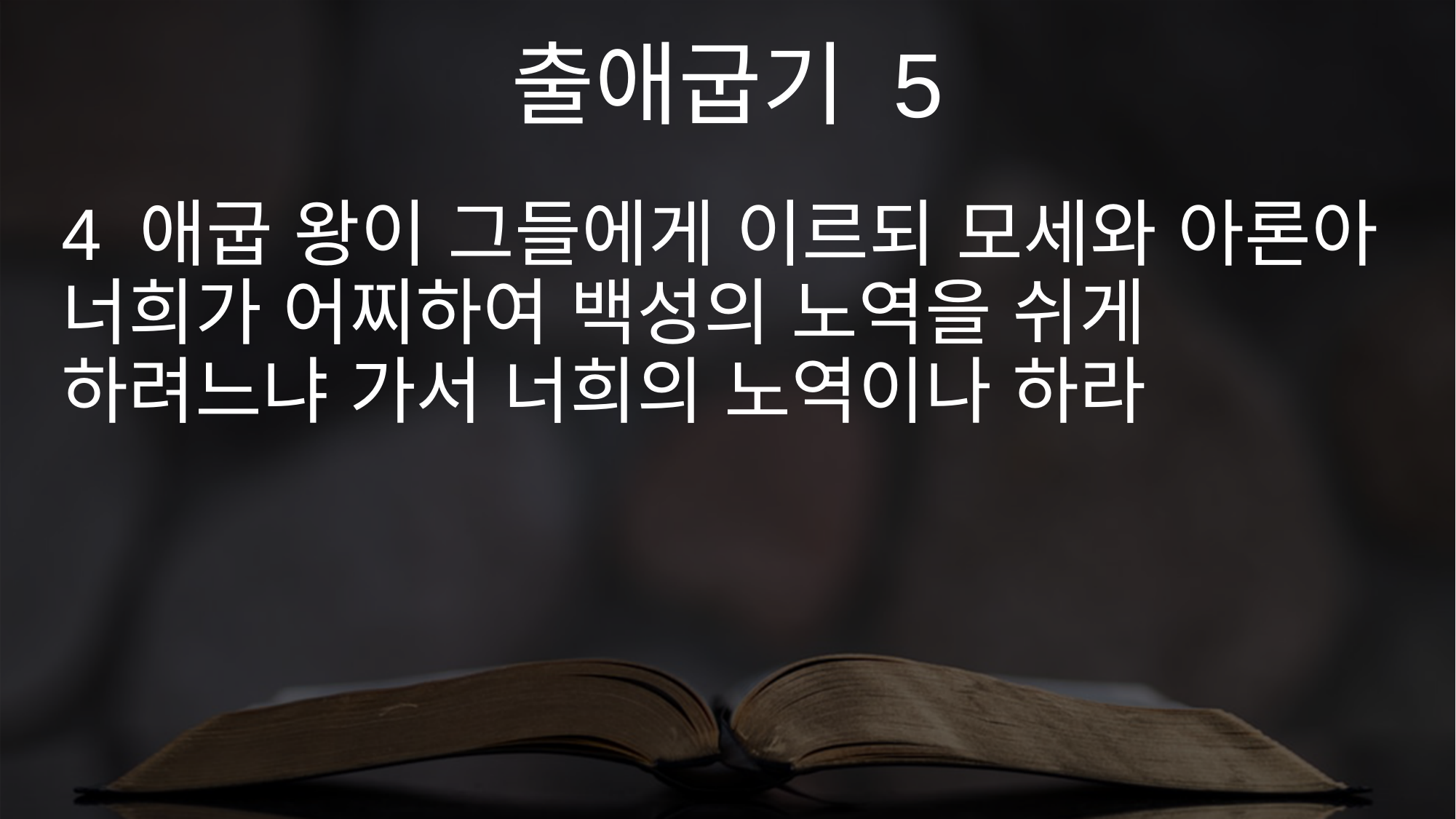

출애굽기 5
4 애굽 왕이 그들에게 이르되 모세와 아론아 너희가 어찌하여 백성의 노역을 쉬게 하려느냐 가서 너희의 노역이나 하라